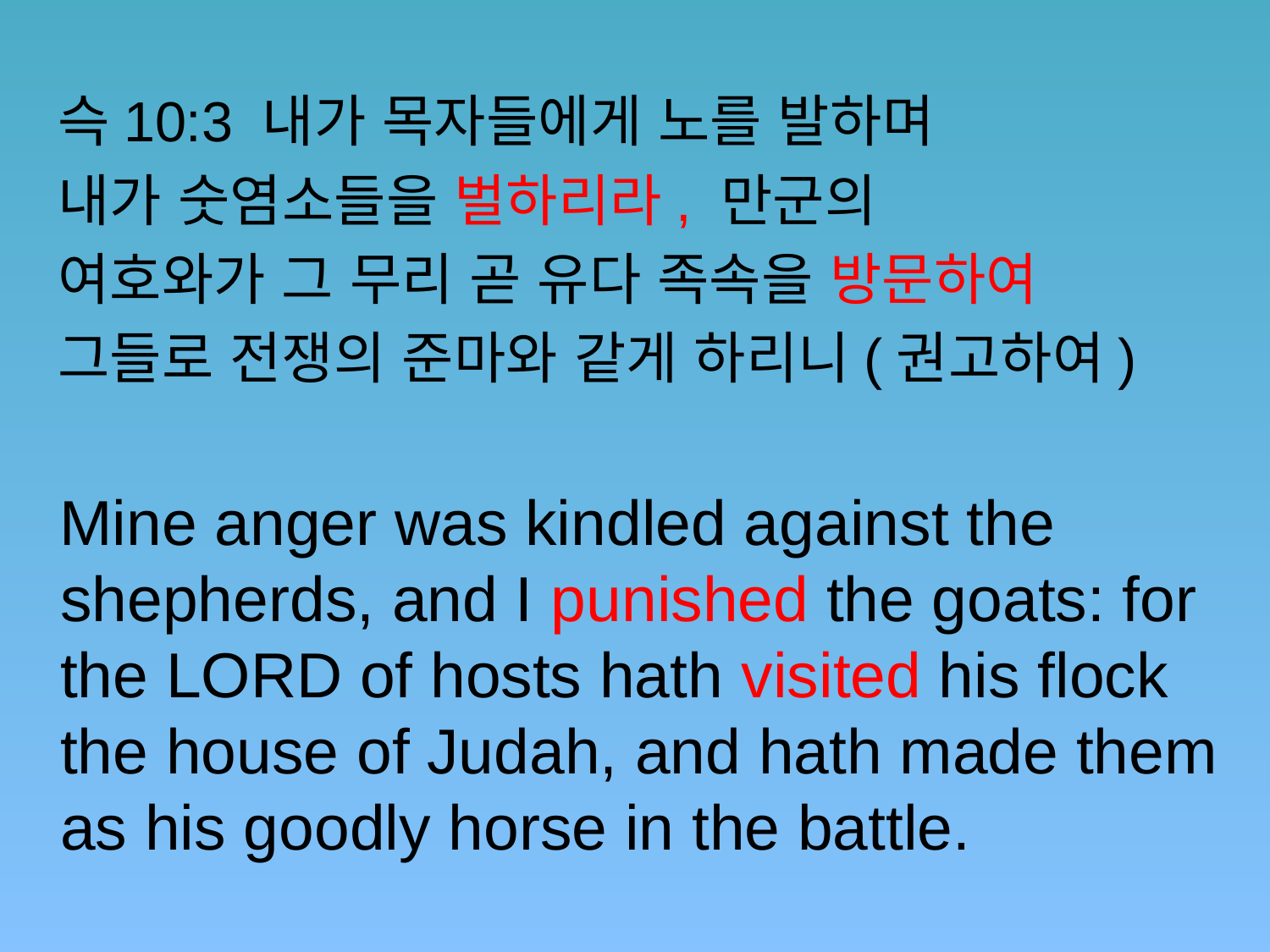

슥10:3 내가 목자들에게 노를 발하며
  내가 숫염소들을 벌하리라, 만군의
  여호와가 그 무리 곧 유다 족속을 방문하여
  그들로 전쟁의 준마와 같게 하리니(권고하여)

   Mine anger was kindled against the shepherds, and I punished the goats: for the LORD of hosts hath visited his flock the house of Judah, and hath made them as his goodly horse in the battle.

#